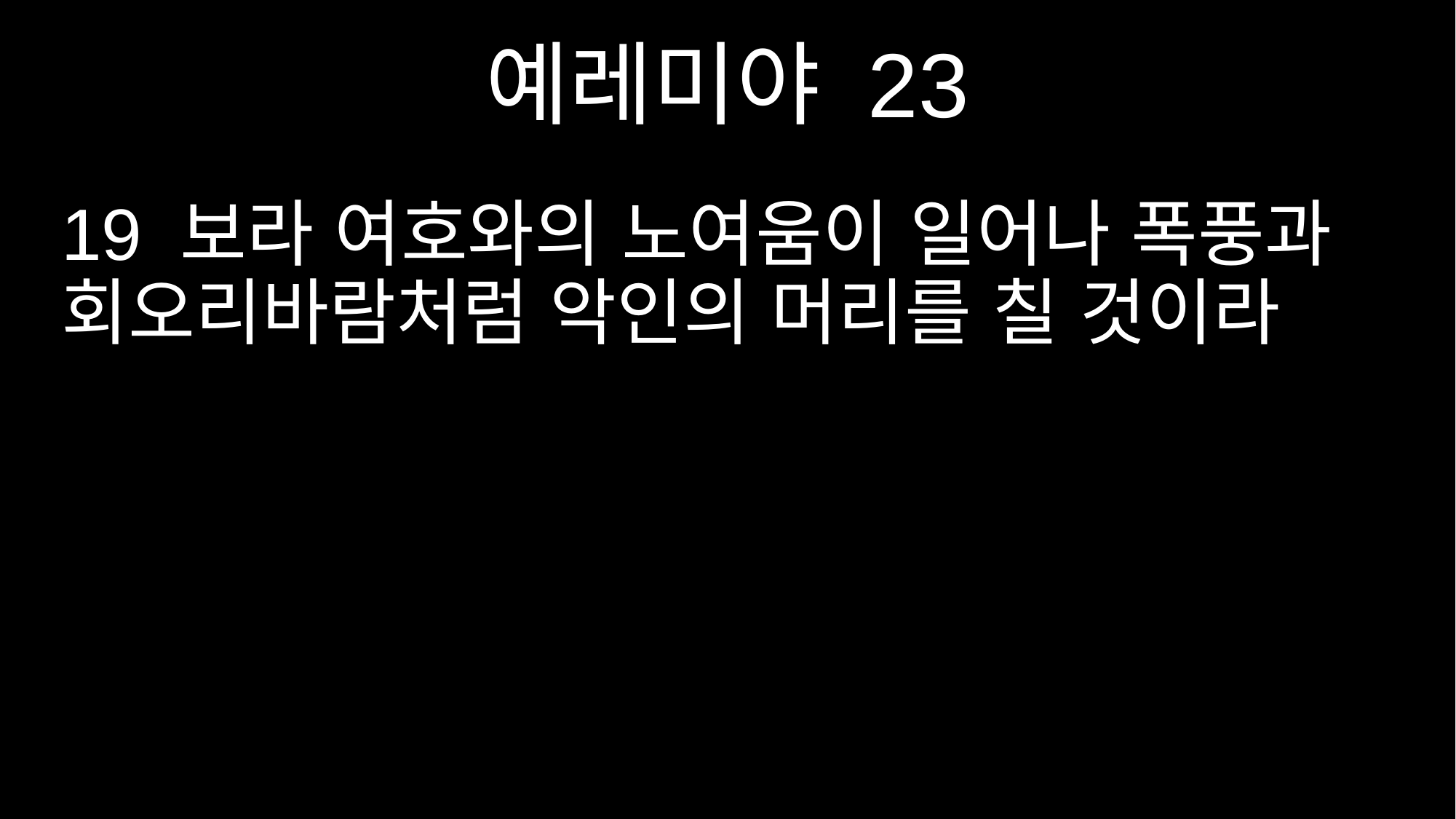

예레미야 23
19 보라 여호와의 노여움이 일어나 폭풍과 회오리바람처럼 악인의 머리를 칠 것이라